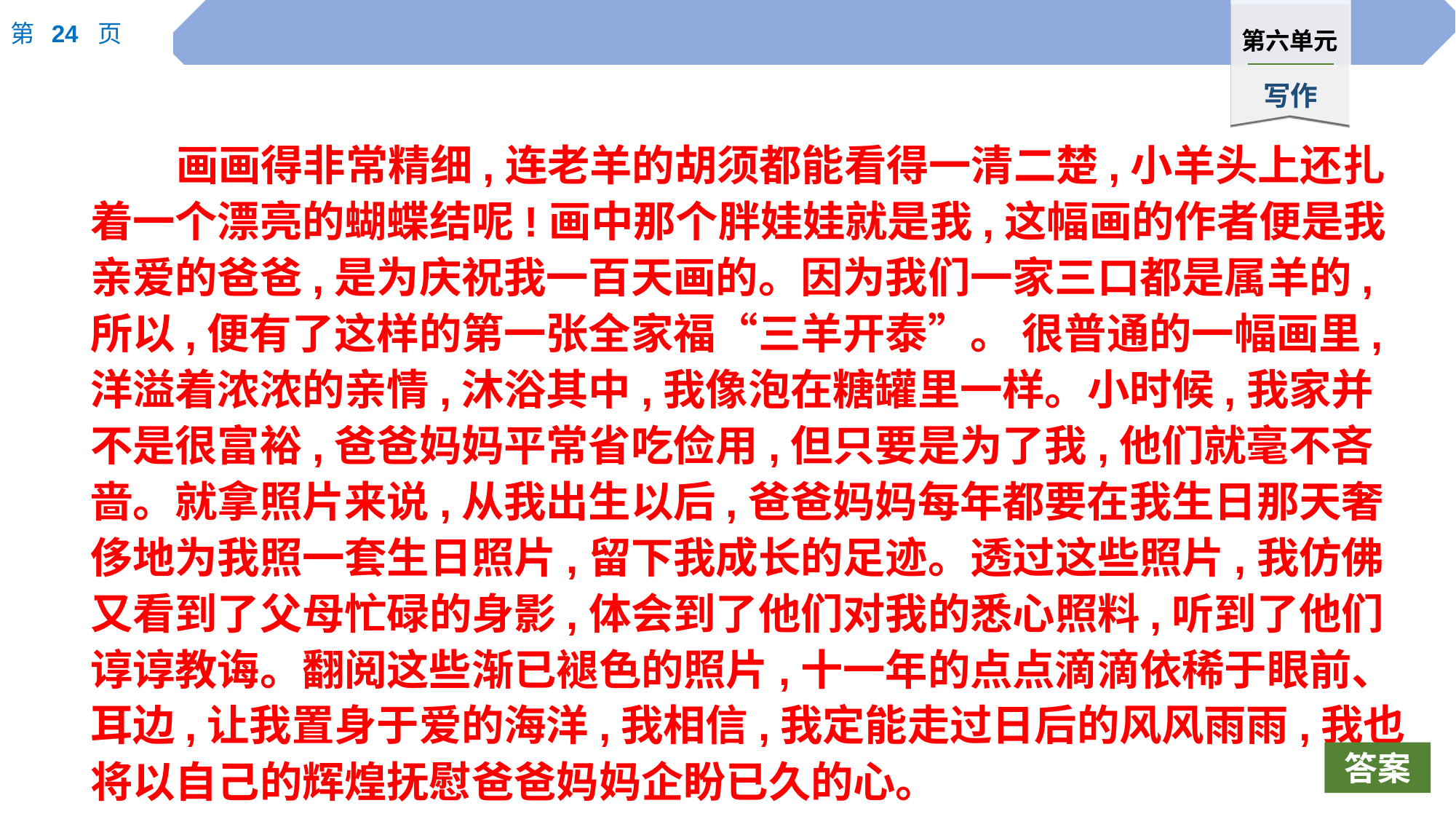

画画得非常精细,连老羊的胡须都能看得一清二楚,小羊头上还扎着一个漂亮的蝴蝶结呢!画中那个胖娃娃就是我,这幅画的作者便是我亲爱的爸爸,是为庆祝我一百天画的。因为我们一家三口都是属羊的,所以,便有了这样的第一张全家福“三羊开泰”。 很普通的一幅画里,洋溢着浓浓的亲情,沐浴其中,我像泡在糖罐里一样。小时候,我家并不是很富裕,爸爸妈妈平常省吃俭用,但只要是为了我,他们就毫不吝啬。就拿照片来说,从我出生以后,爸爸妈妈每年都要在我生日那天奢侈地为我照一套生日照片,留下我成长的足迹。透过这些照片,我仿佛又看到了父母忙碌的身影,体会到了他们对我的悉心照料,听到了他们谆谆教诲。翻阅这些渐已褪色的照片,十一年的点点滴滴依稀于眼前、耳边,让我置身于爱的海洋,我相信,我定能走过日后的风风雨雨,我也将以自己的辉煌抚慰爸爸妈妈企盼已久的心。
答案